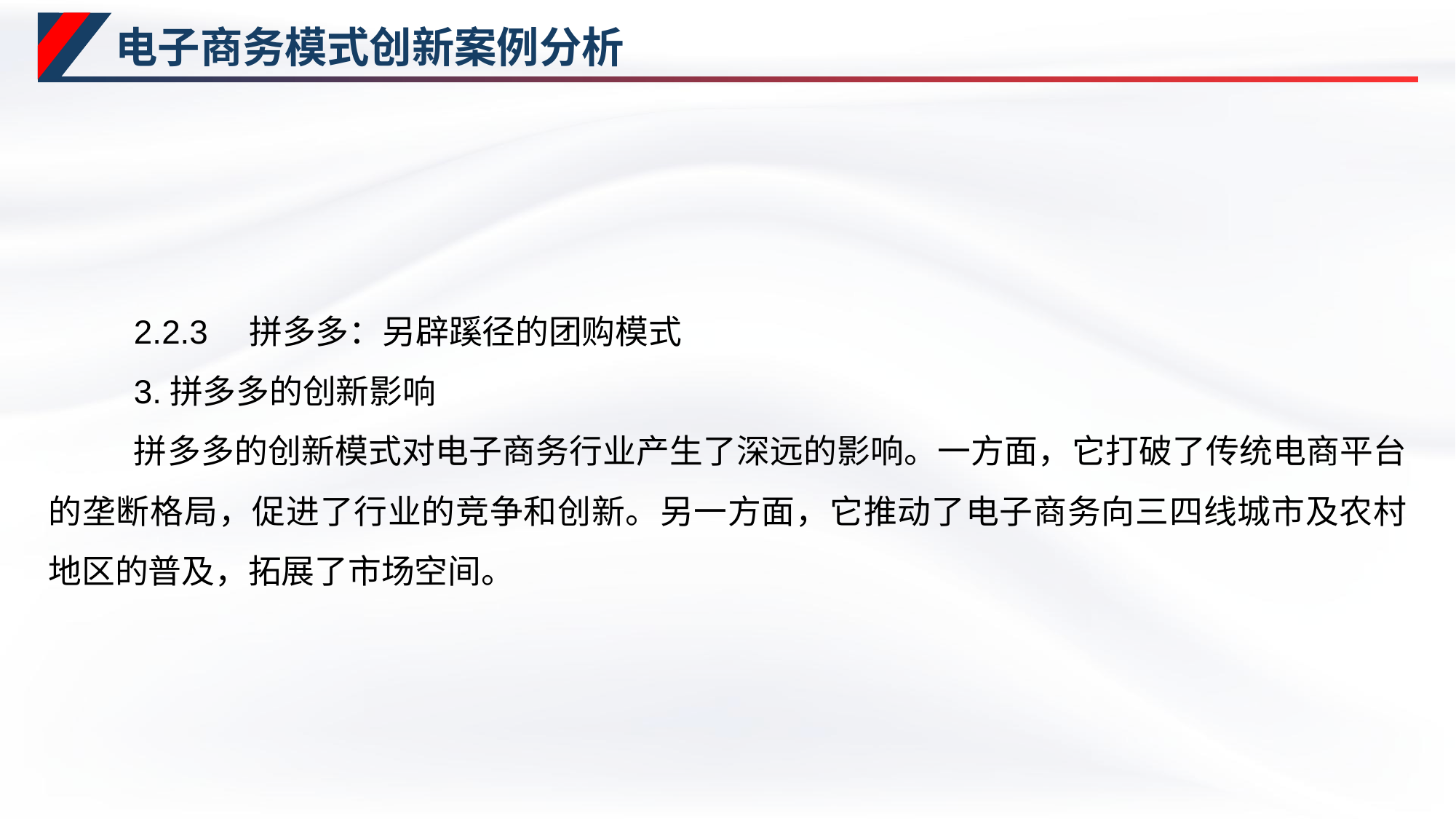

# 电子商务模式创新案例分析
2.2.3　拼多多：另辟蹊径的团购模式
3.拼多多的创新影响
拼多多的创新模式对电子商务行业产生了深远的影响。一方面，它打破了传统电商平台的垄断格局，促进了行业的竞争和创新。另一方面，它推动了电子商务向三四线城市及农村地区的普及，拓展了市场空间。